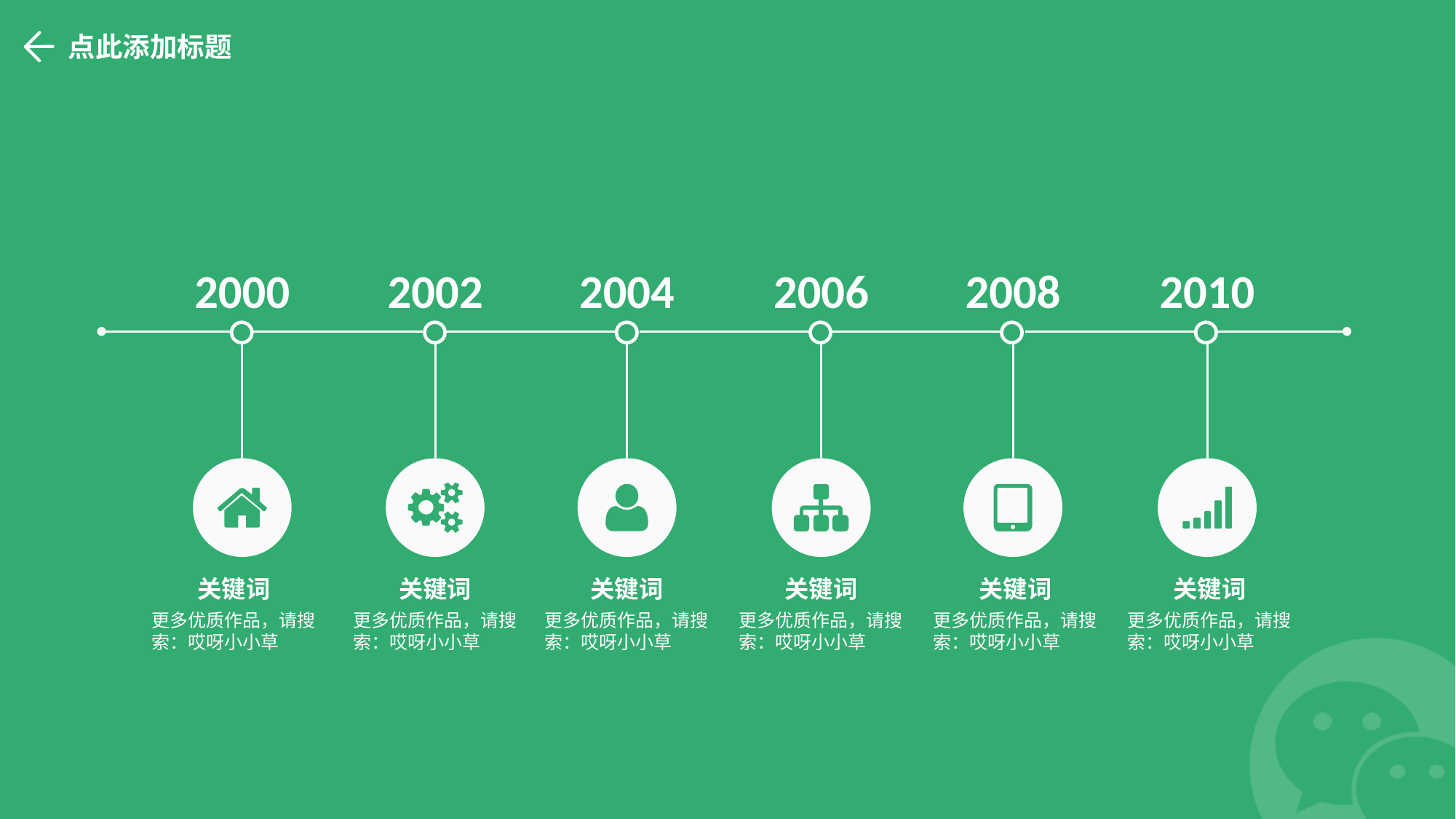

点此添加标题
2000
2002
2004
2006
2008
2010

关键词
关键词
关键词
关键词
关键词
关键词
更多优质作品，请搜索：哎呀小小草
更多优质作品，请搜索：哎呀小小草
更多优质作品，请搜索：哎呀小小草
更多优质作品，请搜索：哎呀小小草
更多优质作品，请搜索：哎呀小小草
更多优质作品，请搜索：哎呀小小草